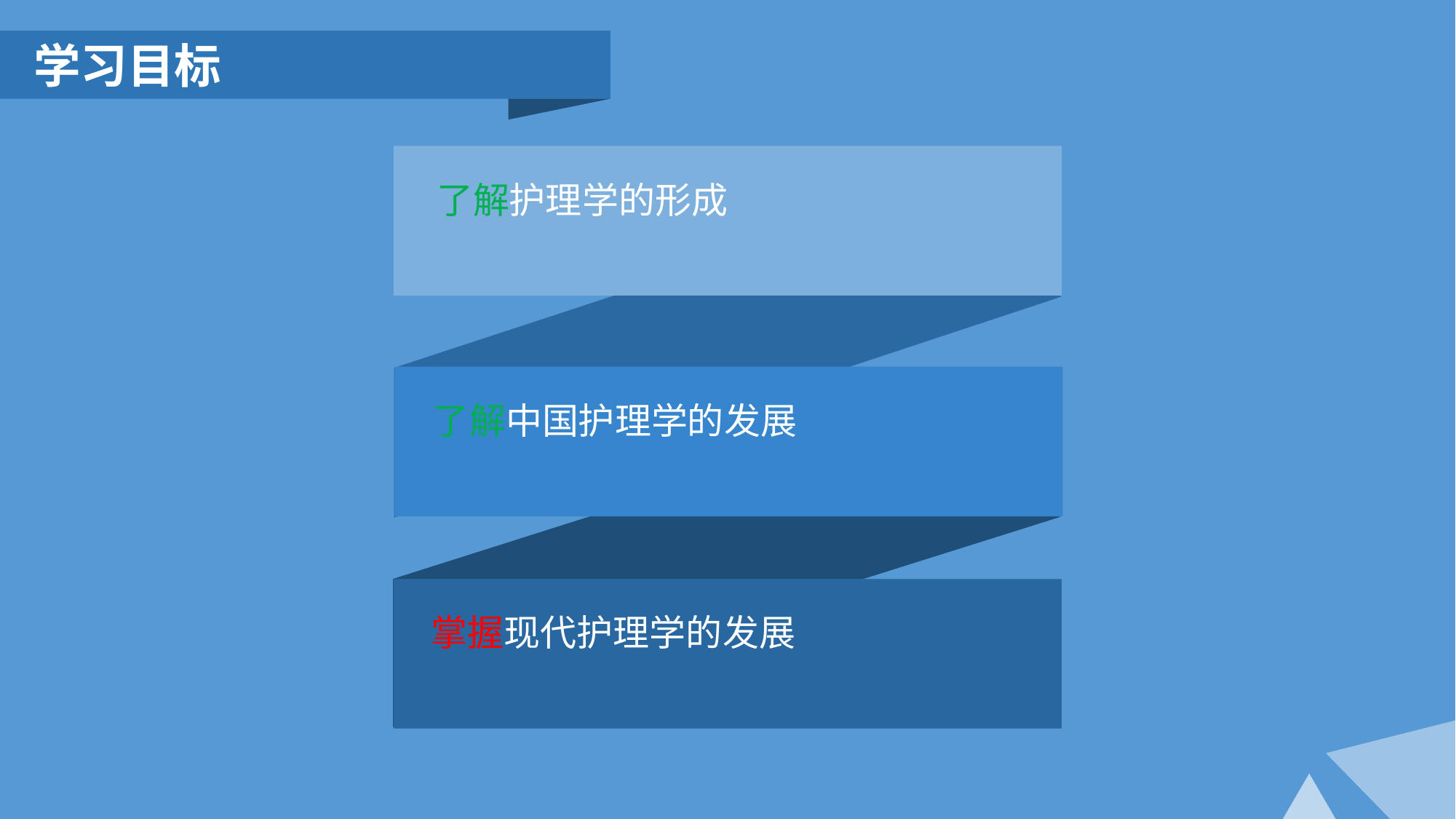

学习目标

了解护理学的形成

了解中国护理学的发展

掌握现代护理学的发展